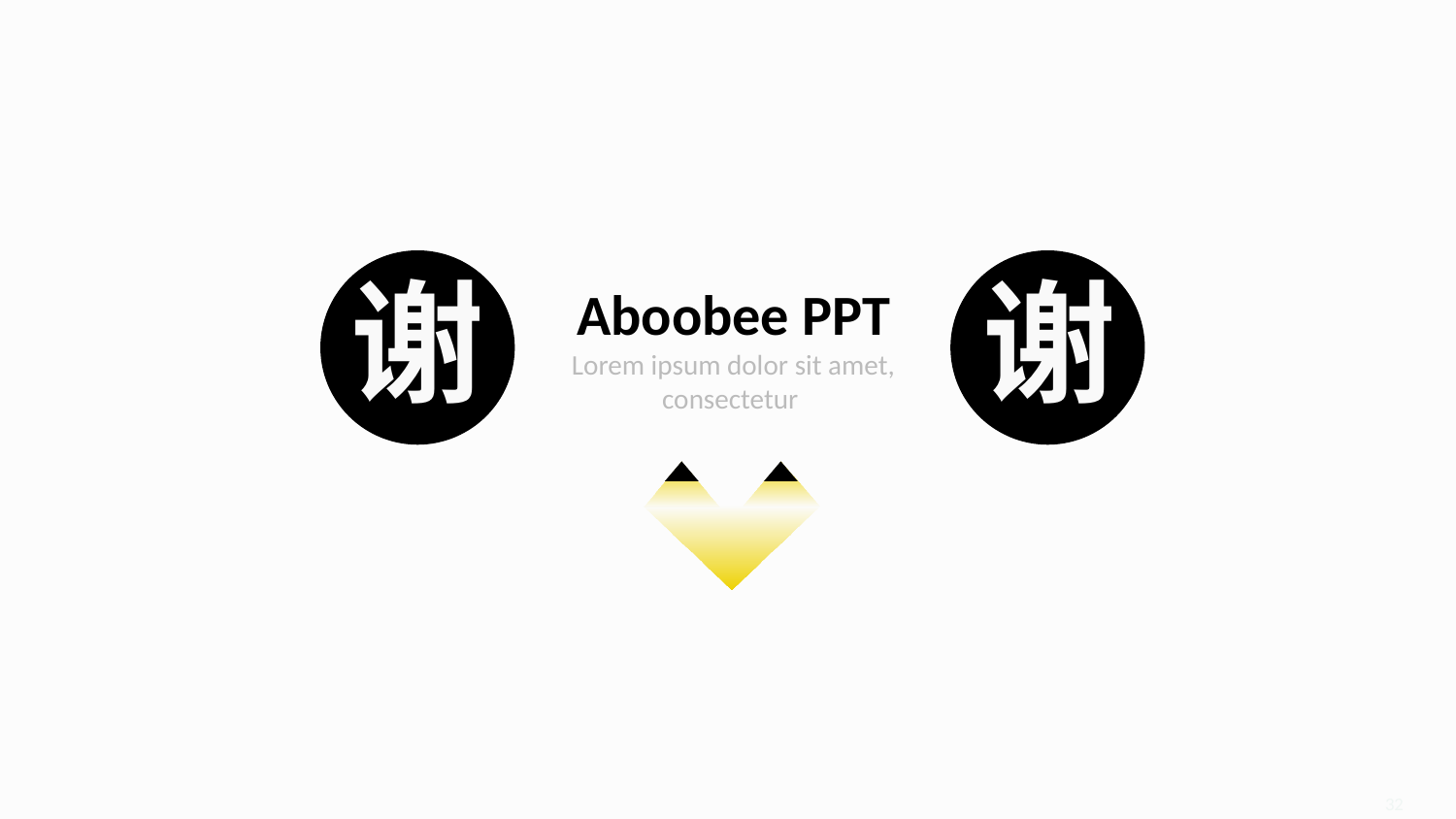

Aboobee PPT
Lorem ipsum dolor sit amet, consectetur
谢
谢